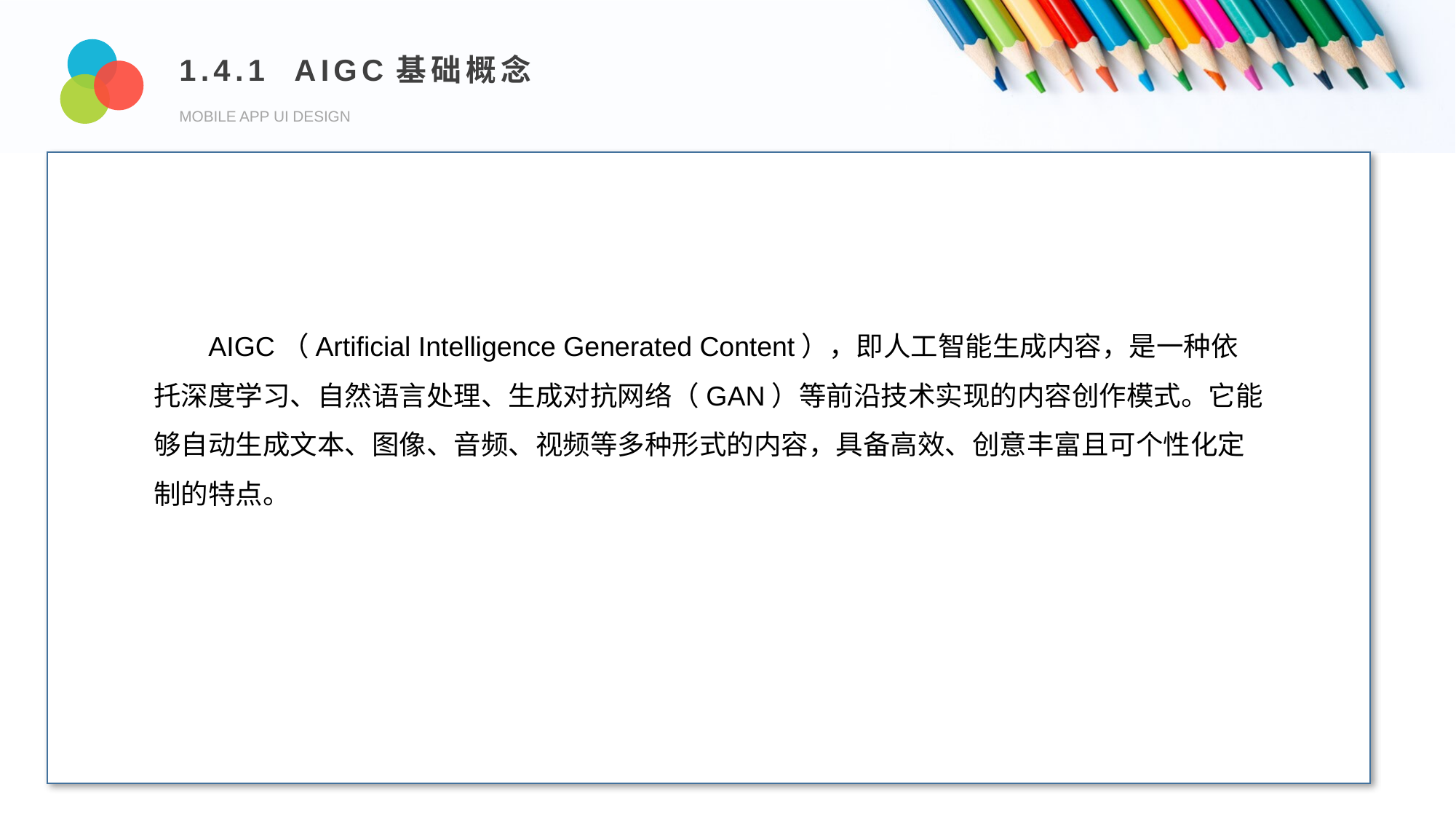

1.4.1  AIGC基础概念
MOBILE APP UI DESIGN
Design and Production
AIGC（Artificial Intelligence Generated Content），即人工智能生成内容，是一种依托深度学习、自然语言处理、生成对抗网络（GAN）等前沿技术实现的内容创作模式。它能够自动生成文本、图像、音频、视频等多种形式的内容，具备高效、创意丰富且可个性化定制的特点。